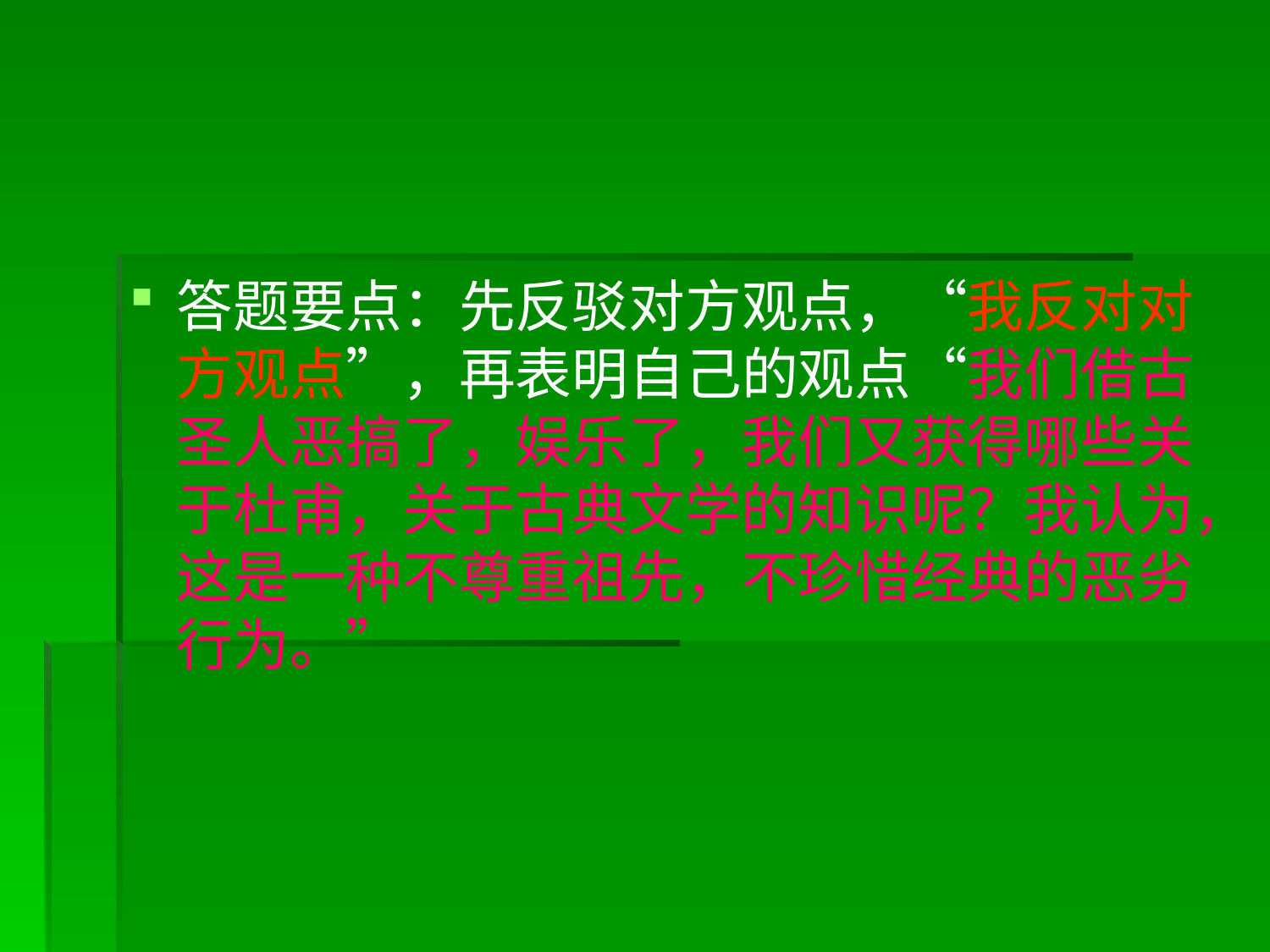

#
答题要点：先反驳对方观点，“我反对对方观点”，再表明自己的观点“我们借古圣人恶搞了，娱乐了，我们又获得哪些关于杜甫，关于古典文学的知识呢？我认为，这是一种不尊重祖先，不珍惜经典的恶劣行为。”